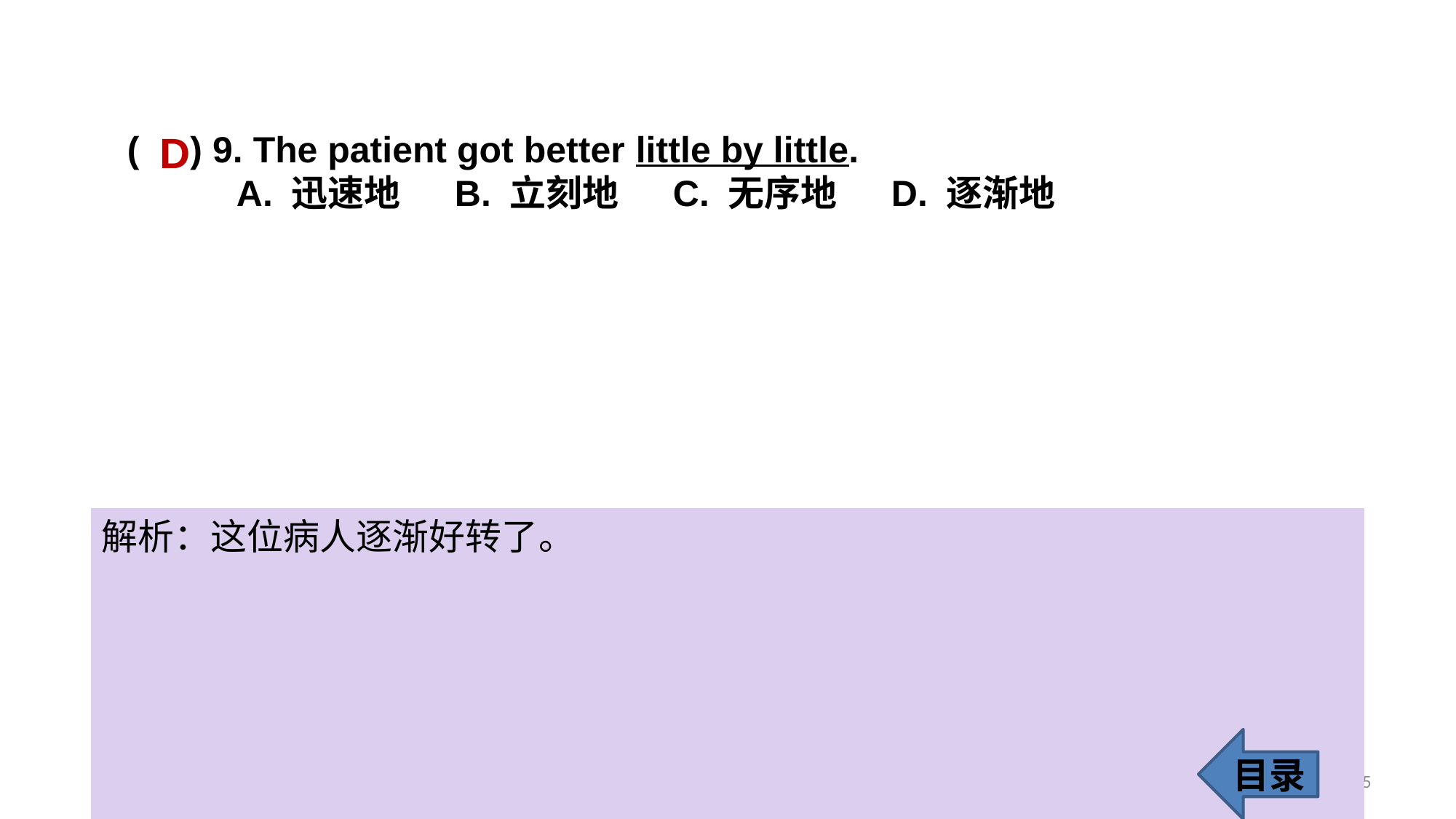

D
(     ) 9. The patient got better little by little.
	A. 迅速地 	B. 立刻地 	C. 无序地 	D. 逐渐地
解析：这位病人逐渐好转了。

目录
15